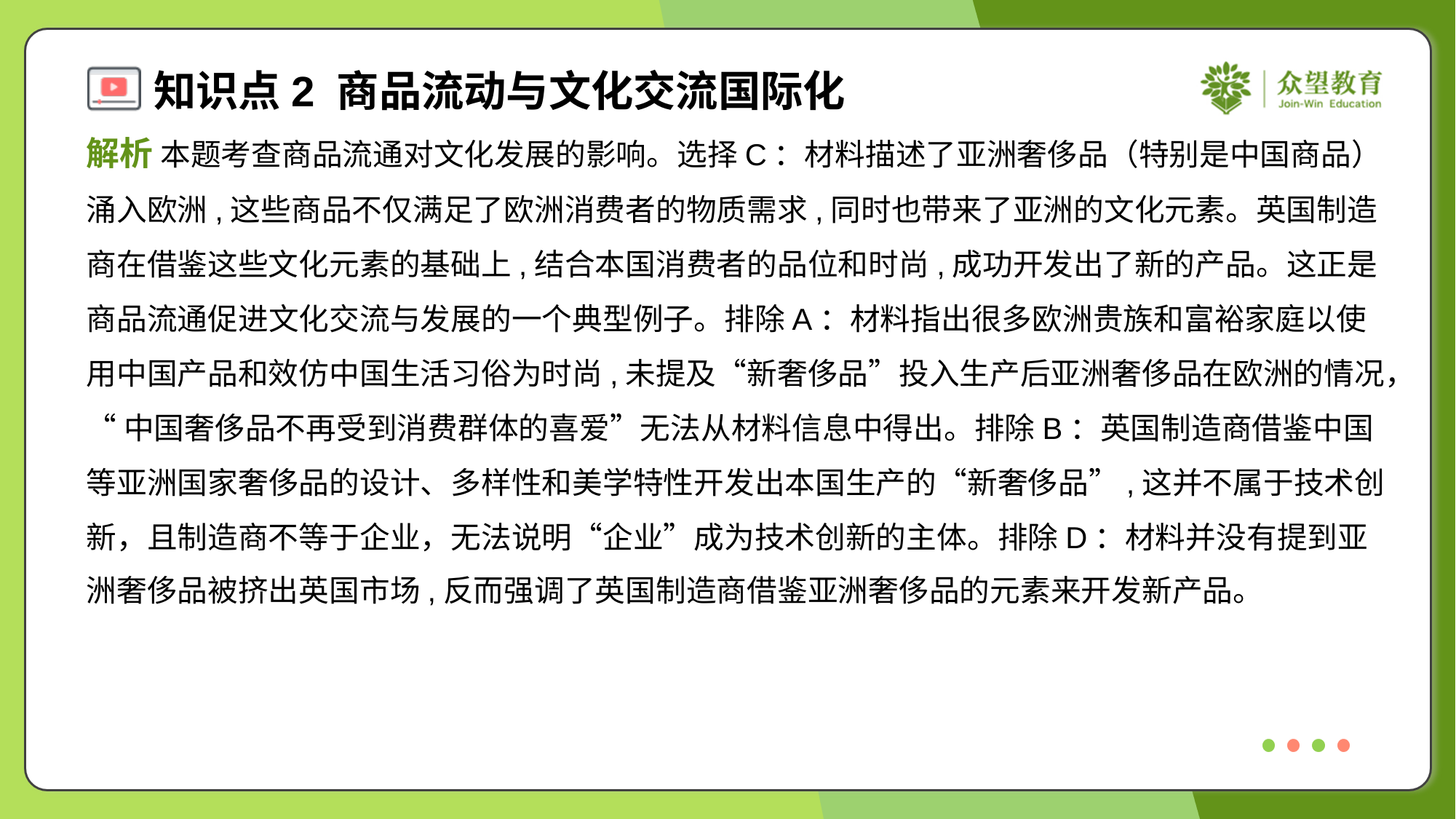

解析 本题考查商品流通对文化发展的影响。选择C：材料描述了亚洲奢侈品（特别是中国商品）
涌入欧洲,这些商品不仅满足了欧洲消费者的物质需求,同时也带来了亚洲的文化元素。英国制造
商在借鉴这些文化元素的基础上,结合本国消费者的品位和时尚,成功开发出了新的产品。这正是
商品流通促进文化交流与发展的一个典型例子。排除A：材料指出很多欧洲贵族和富裕家庭以使
用中国产品和效仿中国生活习俗为时尚,未提及“新奢侈品”投入生产后亚洲奢侈品在欧洲的情况，
“中国奢侈品不再受到消费群体的喜爱”无法从材料信息中得出。排除B：英国制造商借鉴中国
等亚洲国家奢侈品的设计、多样性和美学特性开发出本国生产的“新奢侈品”,这并不属于技术创
新，且制造商不等于企业，无法说明“企业”成为技术创新的主体。排除D：材料并没有提到亚
洲奢侈品被挤出英国市场,反而强调了英国制造商借鉴亚洲奢侈品的元素来开发新产品。